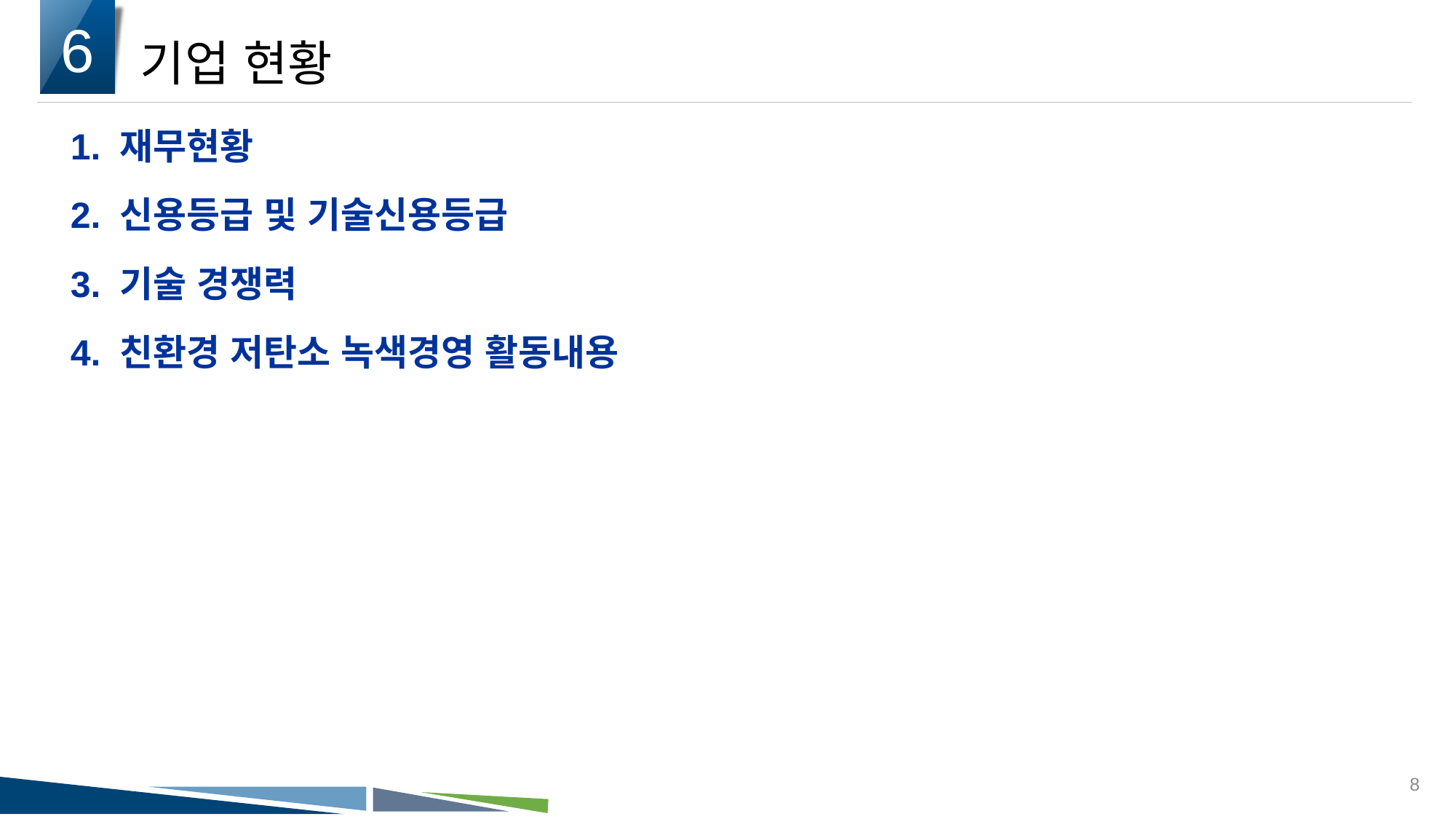

6
기업 현황
1. 재무현황
2. 신용등급 및 기술신용등급
3. 기술 경쟁력
4. 친환경 저탄소 녹색경영 활동내용
8